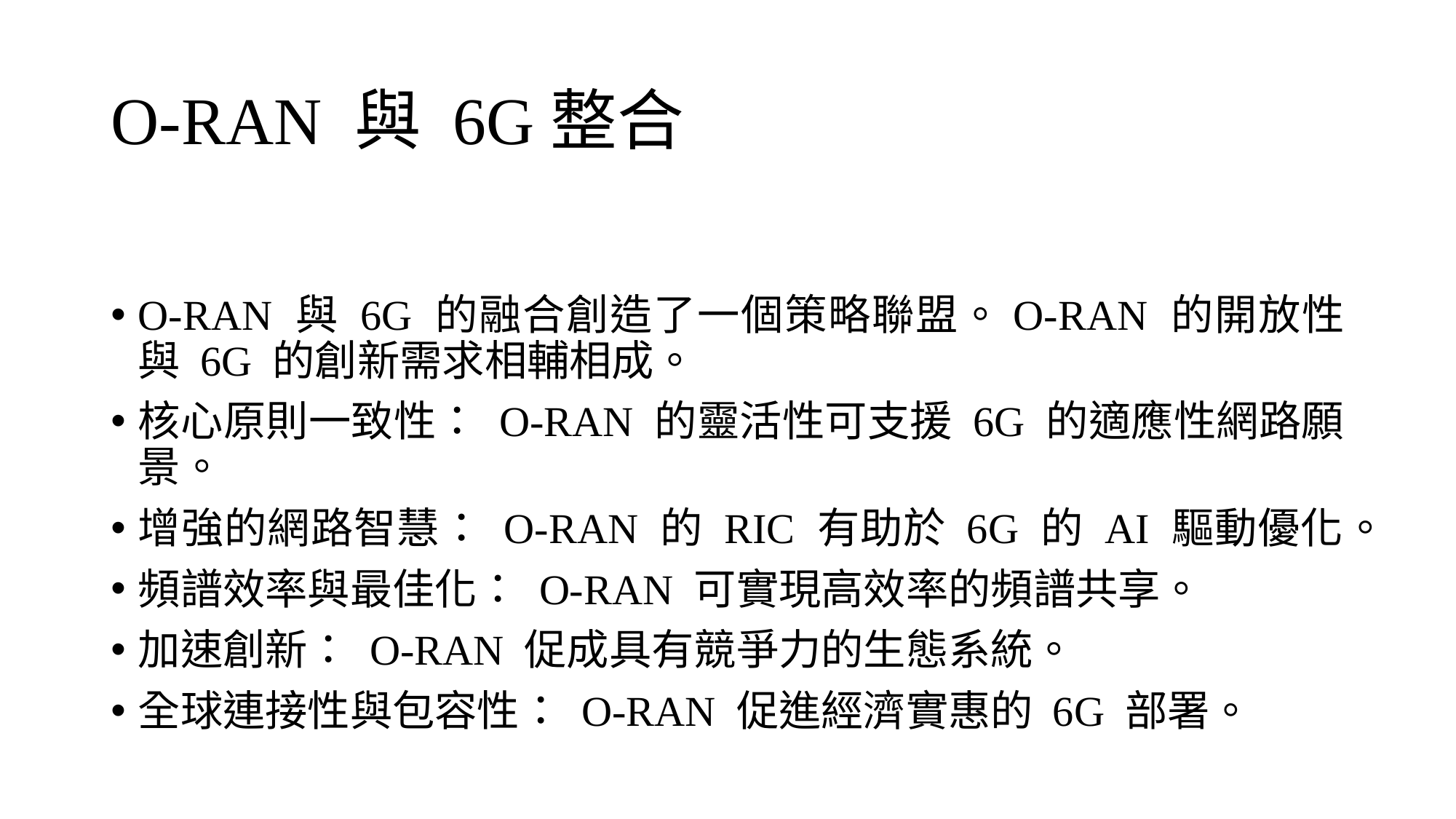

# O-RAN 與 6G整合

O-RAN 與 6G 的融合創造了一個策略聯盟。O-RAN 的開放性與 6G 的創新需求相輔相成。
核心原則一致性： O-RAN 的靈活性可支援 6G 的適應性網路願景。
增強的網路智慧： O-RAN 的 RIC 有助於 6G 的 AI 驅動優化。
頻譜效率與最佳化： O-RAN 可實現高效率的頻譜共享。
加速創新： O-RAN 促成具有競爭力的生態系統。
全球連接性與包容性： O-RAN 促進經濟實惠的 6G 部署。